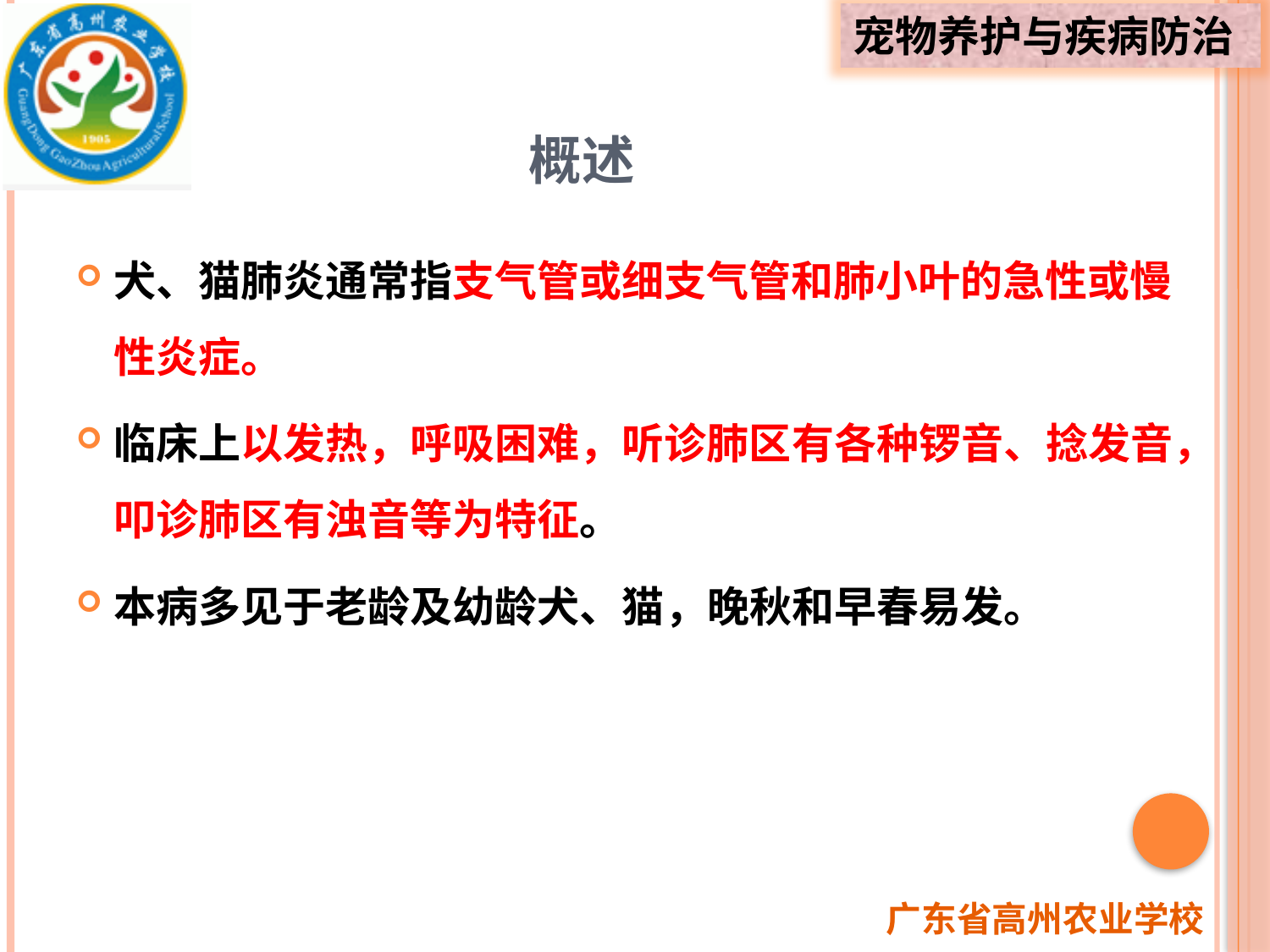

# 概述
犬、猫肺炎通常指支气管或细支气管和肺小叶的急性或慢性炎症。
临床上以发热，呼吸困难，听诊肺区有各种锣音、捻发音，叩诊肺区有浊音等为特征。
本病多见于老龄及幼龄犬、猫，晚秋和早春易发。